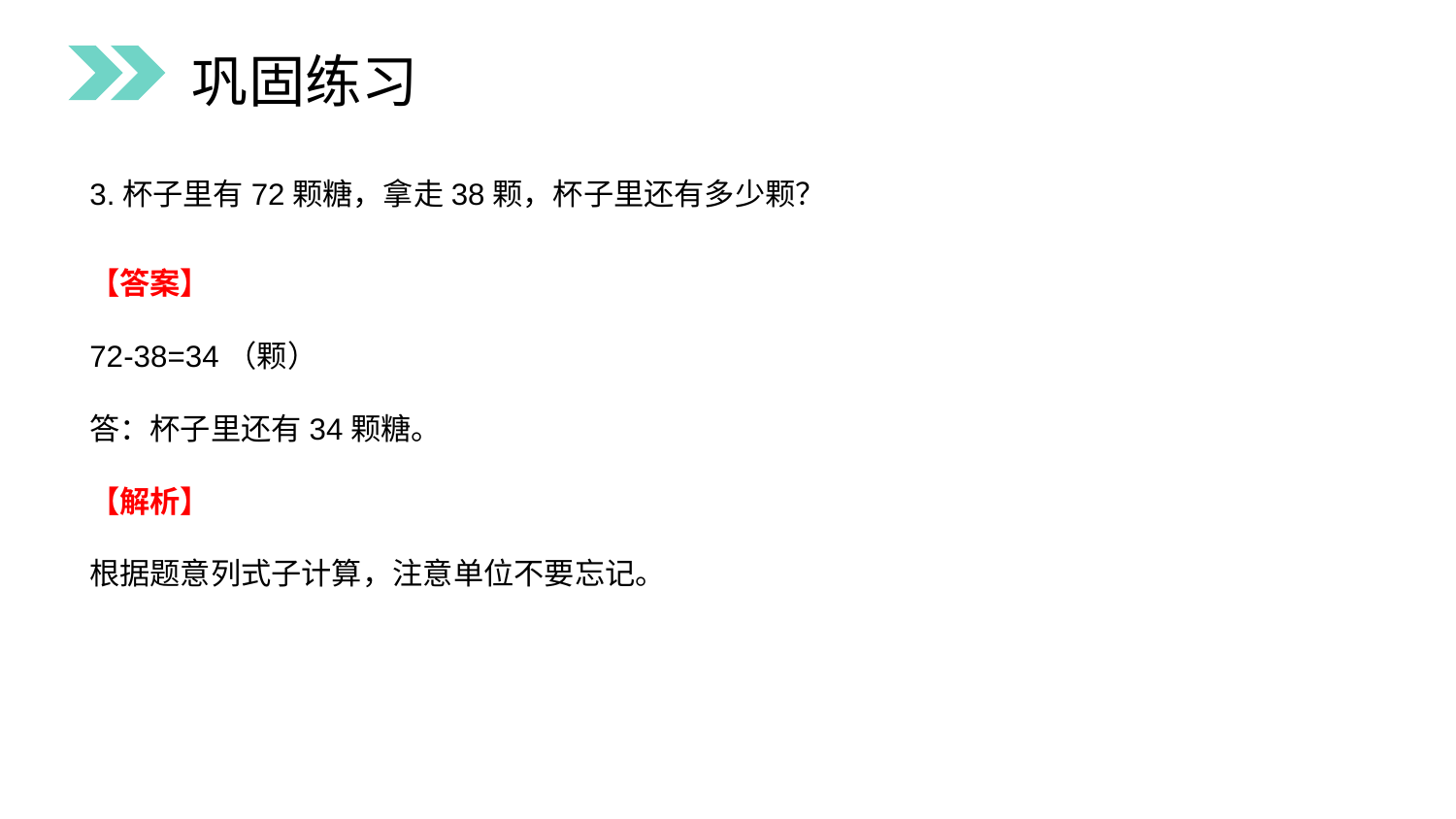

巩固练习
3.杯子里有72颗糖，拿走38颗，杯子里还有多少颗？
【答案】
72-38=34（颗）
答：杯子里还有34颗糖。
【解析】
根据题意列式子计算，注意单位不要忘记。